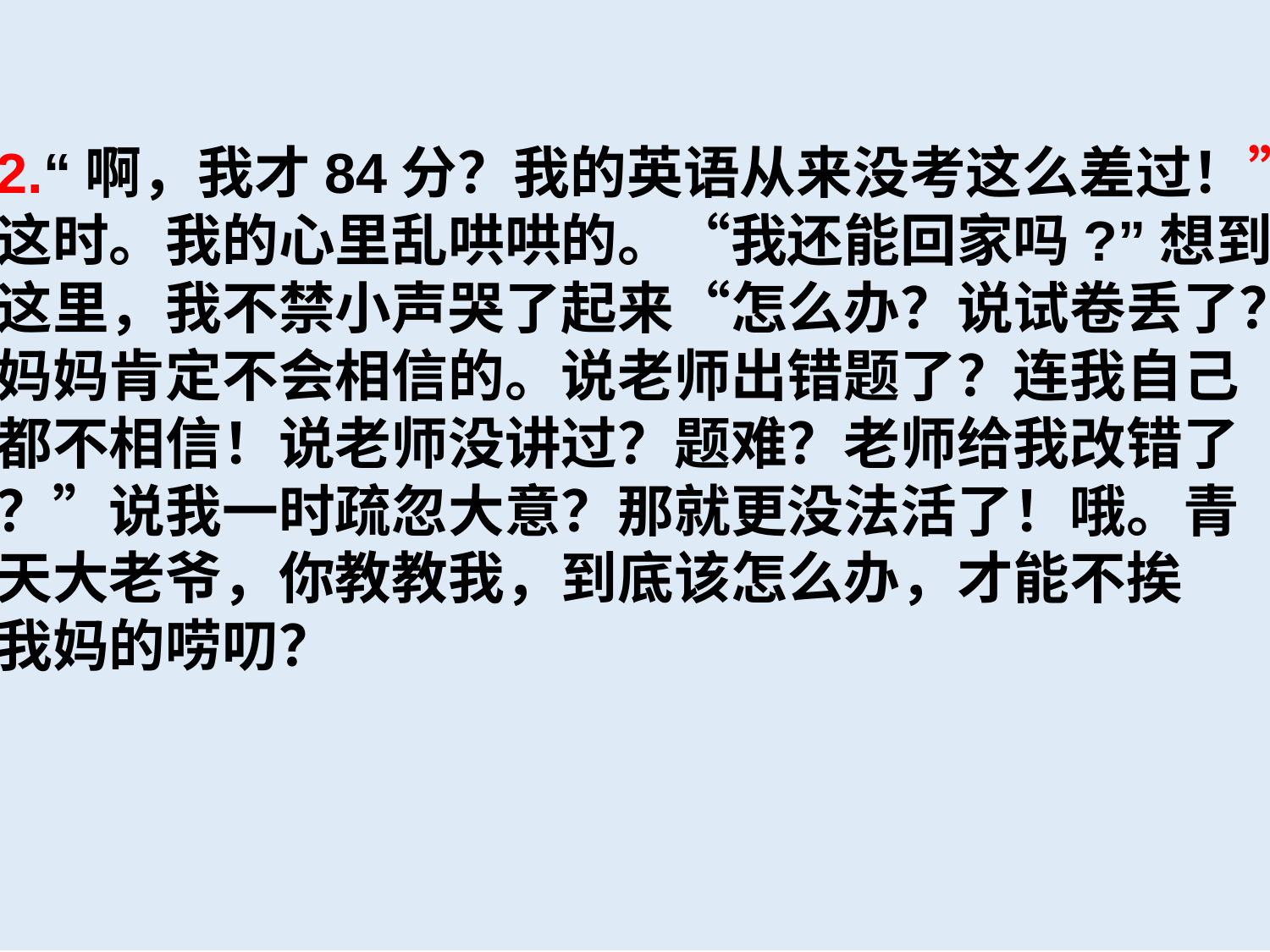

2.“啊，我才84分？我的英语从来没考这么差过！”
这时。我的心里乱哄哄的。“我还能回家吗?”想到
这里，我不禁小声哭了起来“怎么办？说试卷丢了？
妈妈肯定不会相信的。说老师出错题了？连我自己
都不相信！说老师没讲过？题难？老师给我改错了
？”说我一时疏忽大意？那就更没法活了！哦。青
天大老爷，你教教我，到底该怎么办，才能不挨
我妈的唠叨？